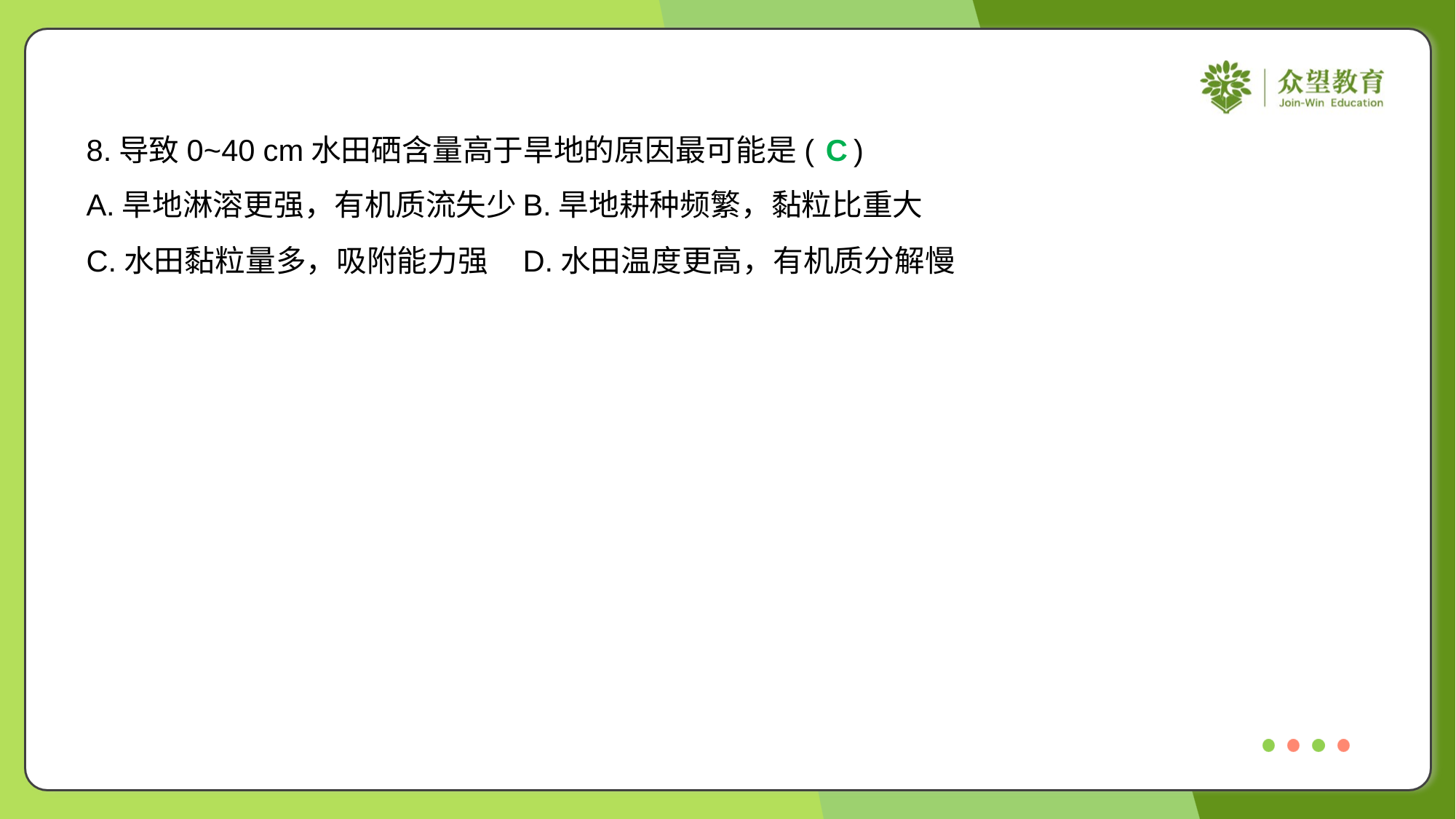

8.导致0~40 cm水田硒含量高于旱地的原因最可能是(     )
C
A.旱地淋溶更强，有机质流失少	B.旱地耕种频繁，黏粒比重大
C.水田黏粒量多，吸附能力强	D.水田温度更高，有机质分解慢